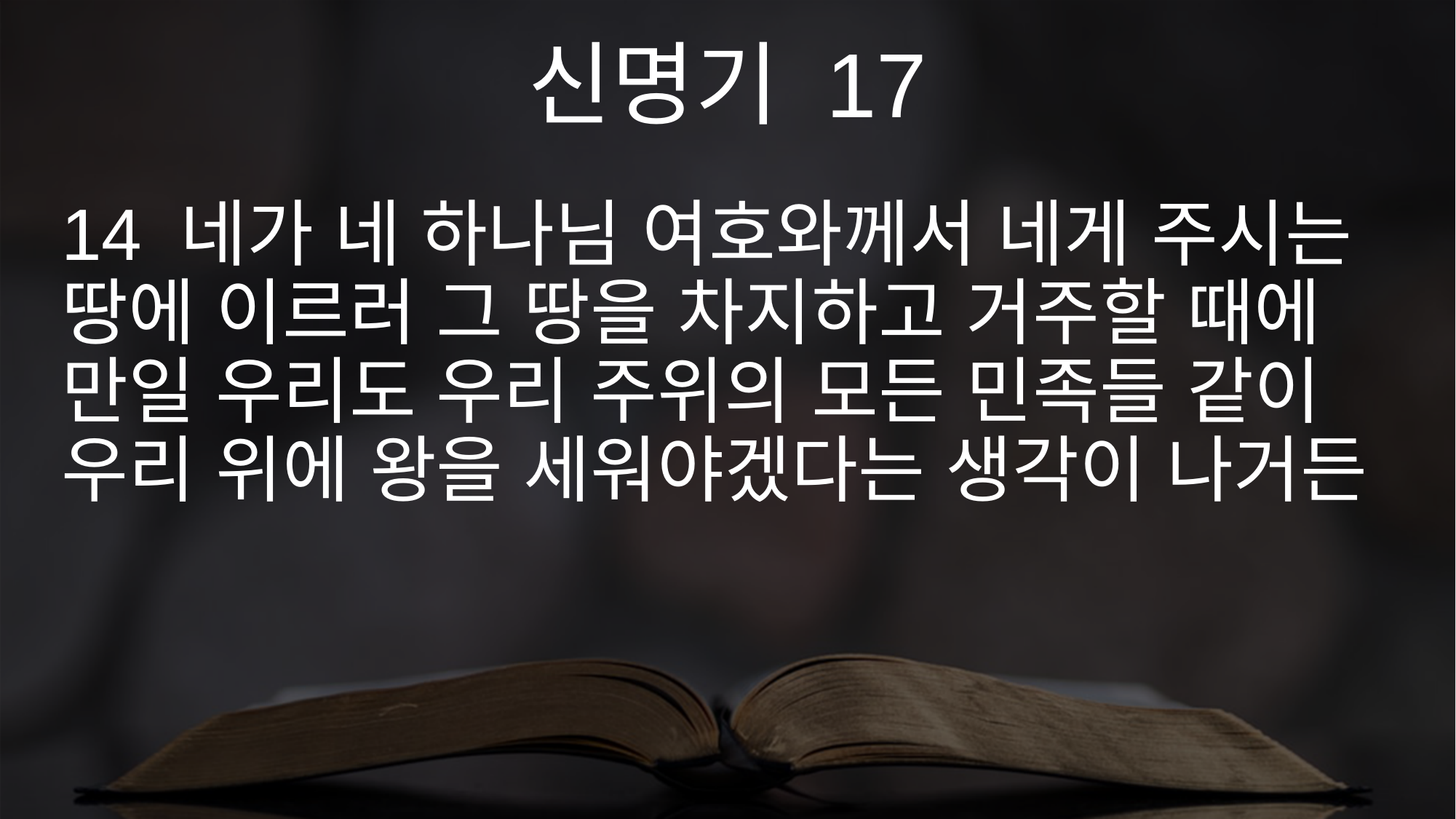

신명기 17
14 네가 네 하나님 여호와께서 네게 주시는 땅에 이르러 그 땅을 차지하고 거주할 때에 만일 우리도 우리 주위의 모든 민족들 같이 우리 위에 왕을 세워야겠다는 생각이 나거든